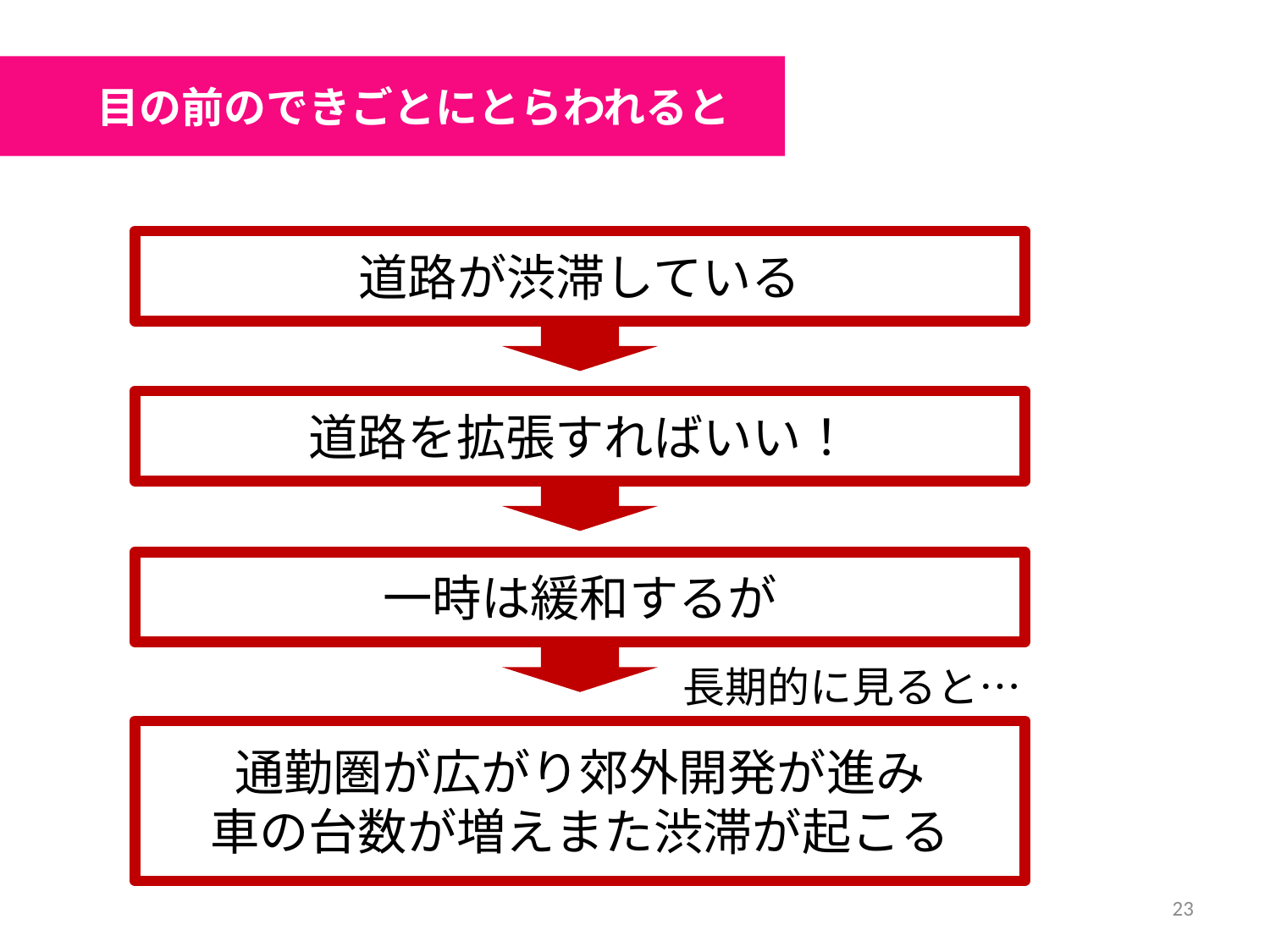

目の前のできごとにとらわれると
道路が渋滞している

道路を拡張すればいい！

一時は緩和するが

長期的に見ると…
通勤圏が広がり郊外開発が進み
車の台数が増えまた渋滞が起こる
23